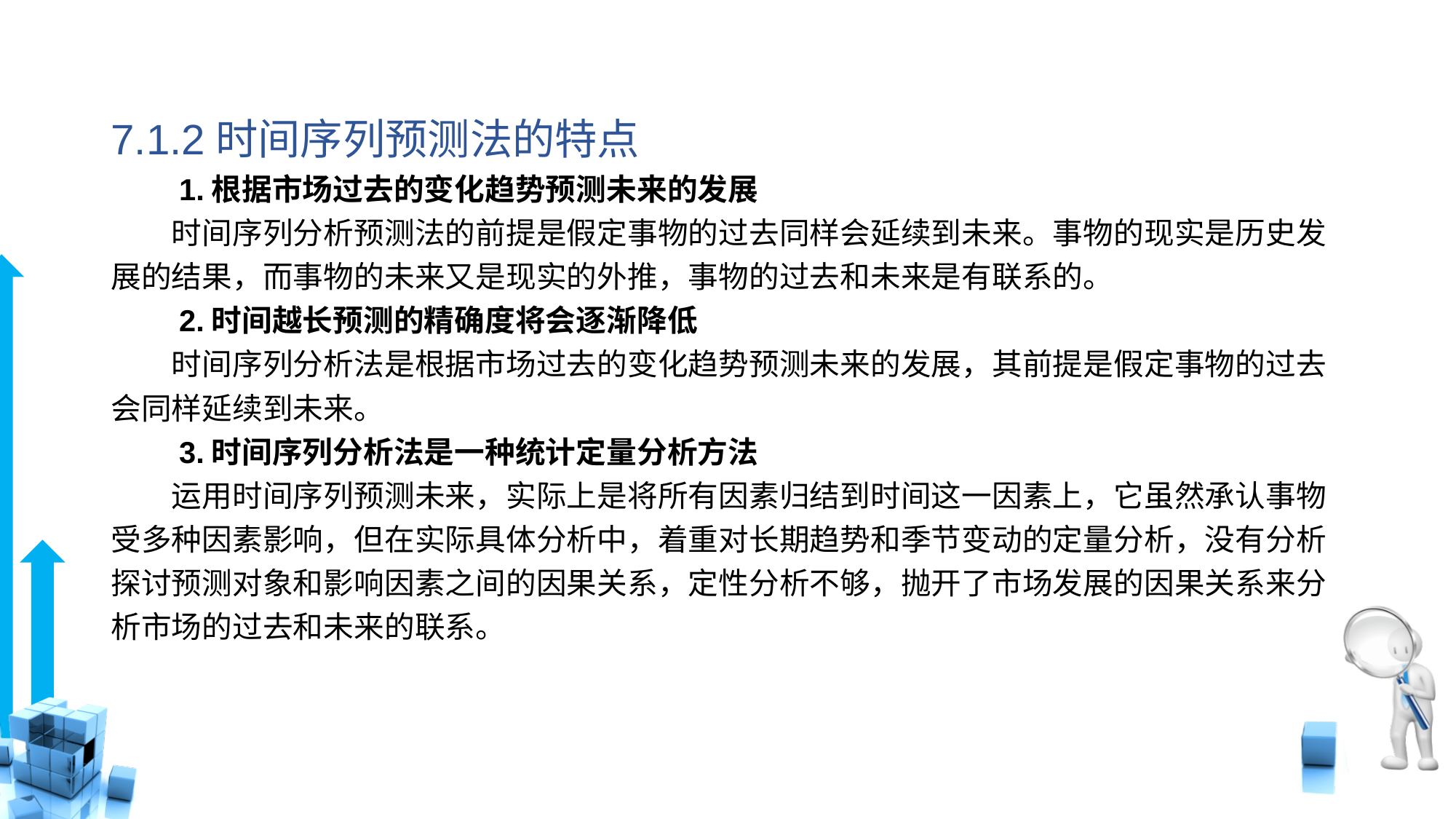

# 7.1.2时间序列预测法的特点
　　1.根据市场过去的变化趋势预测未来的发展
　　时间序列分析预测法的前提是假定事物的过去同样会延续到未来。事物的现实是历史发展的结果，而事物的未来又是现实的外推，事物的过去和未来是有联系的。
　　2.时间越长预测的精确度将会逐渐降低
　　时间序列分析法是根据市场过去的变化趋势预测未来的发展，其前提是假定事物的过去会同样延续到未来。
　　3.时间序列分析法是一种统计定量分析方法
　　运用时间序列预测未来，实际上是将所有因素归结到时间这一因素上，它虽然承认事物受多种因素影响，但在实际具体分析中，着重对长期趋势和季节变动的定量分析，没有分析探讨预测对象和影响因素之间的因果关系，定性分析不够，抛开了市场发展的因果关系来分析市场的过去和未来的联系。